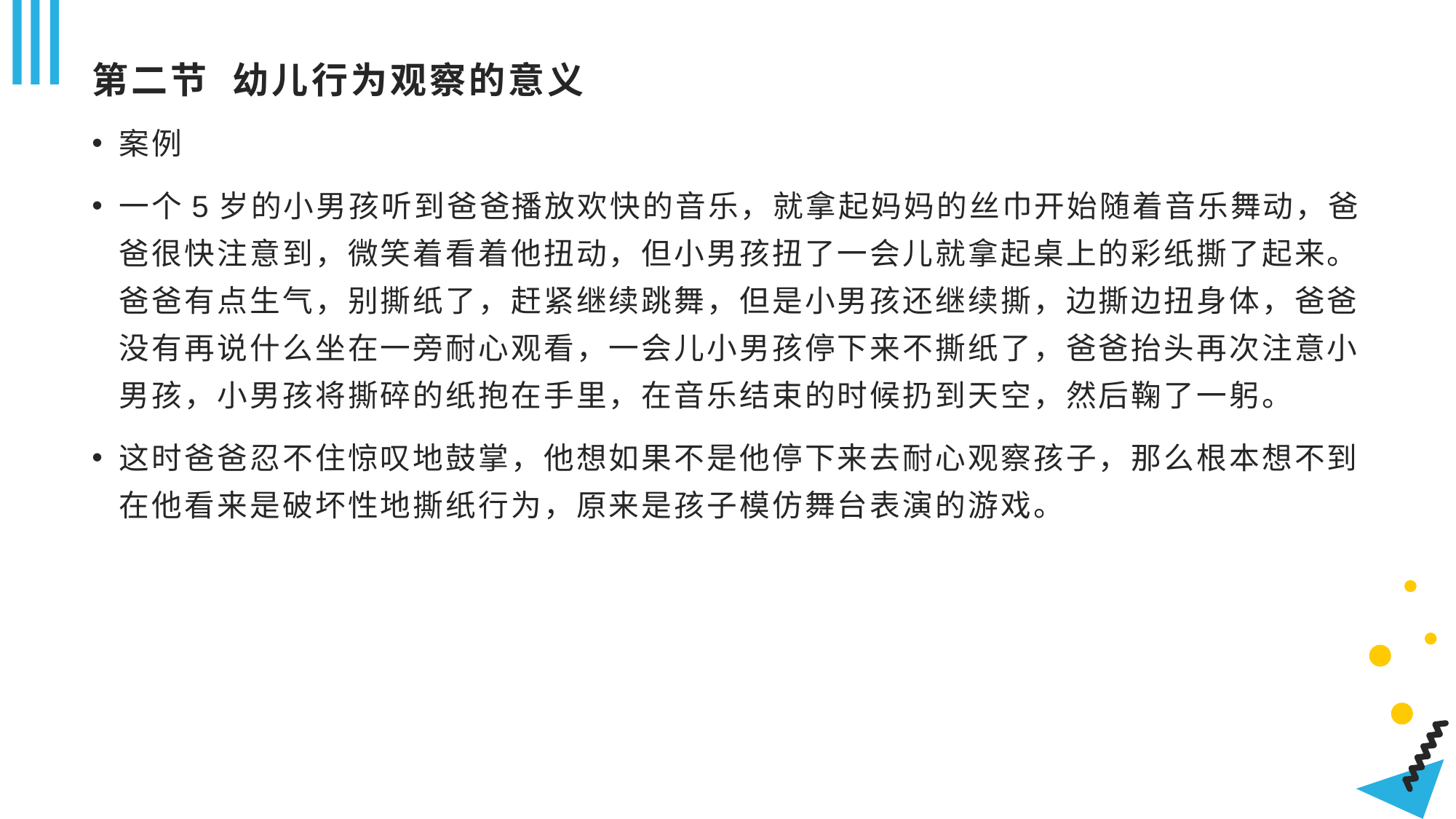

# 第二节  幼儿行为观察的意义
案例
一个5岁的小男孩听到爸爸播放欢快的音乐，就拿起妈妈的丝巾开始随着音乐舞动，爸爸很快注意到，微笑着看着他扭动，但小男孩扭了一会儿就拿起桌上的彩纸撕了起来。爸爸有点生气，别撕纸了，赶紧继续跳舞，但是小男孩还继续撕，边撕边扭身体，爸爸没有再说什么坐在一旁耐心观看，一会儿小男孩停下来不撕纸了，爸爸抬头再次注意小男孩，小男孩将撕碎的纸抱在手里，在音乐结束的时候扔到天空，然后鞠了一躬。
这时爸爸忍不住惊叹地鼓掌，他想如果不是他停下来去耐心观察孩子，那么根本想不到在他看来是破坏性地撕纸行为，原来是孩子模仿舞台表演的游戏。